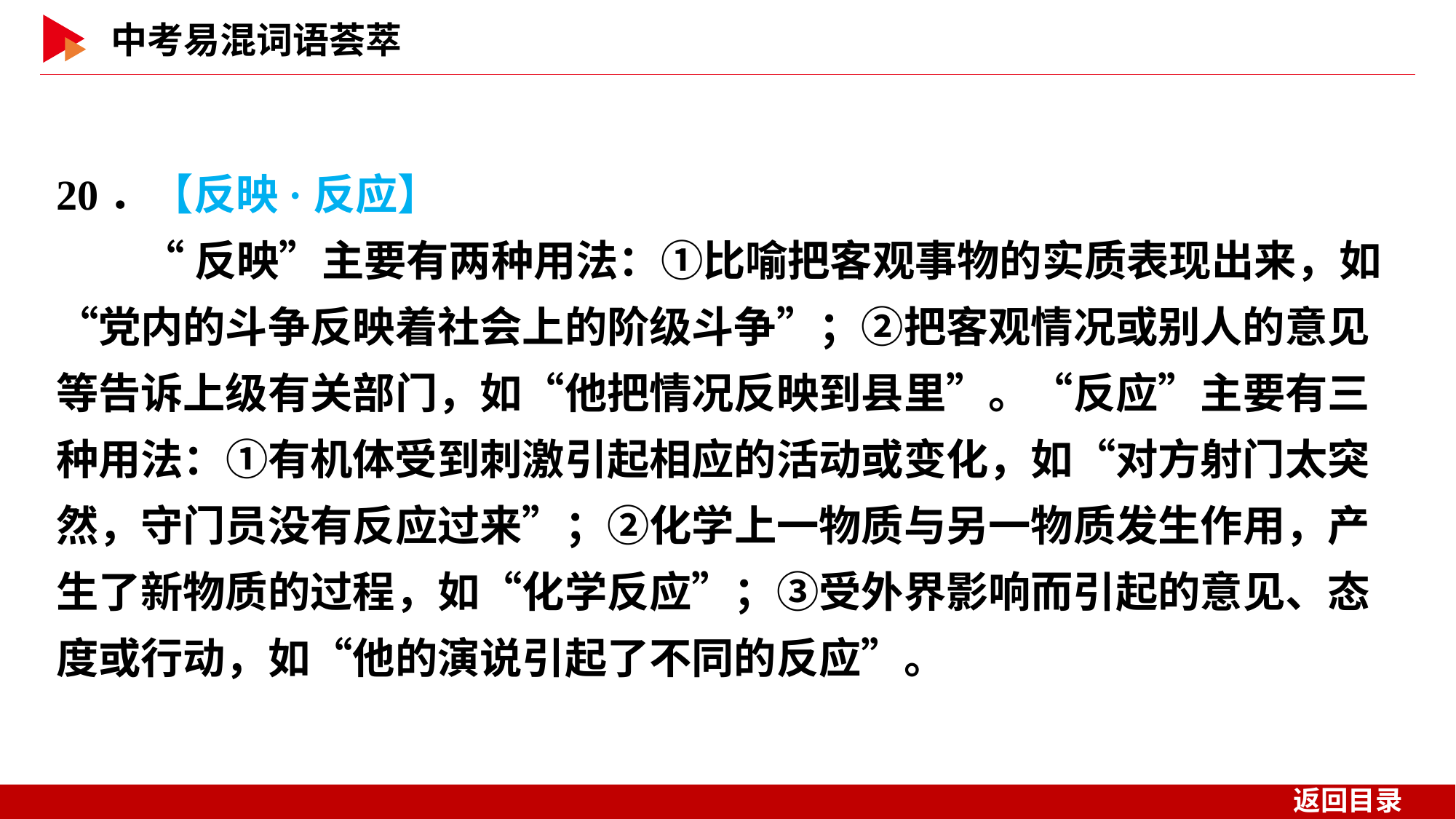

20．【反映·反应】
“反映”主要有两种用法：①比喻把客观事物的实质表现出来，如“党内的斗争反映着社会上的阶级斗争”；②把客观情况或别人的意见等告诉上级有关部门，如“他把情况反映到县里”。“反应”主要有三种用法：①有机体受到刺激引起相应的活动或变化，如“对方射门太突然，守门员没有反应过来”；②化学上一物质与另一物质发生作用，产生了新物质的过程，如“化学反应”；③受外界影响而引起的意见、态度或行动，如“他的演说引起了不同的反应”。